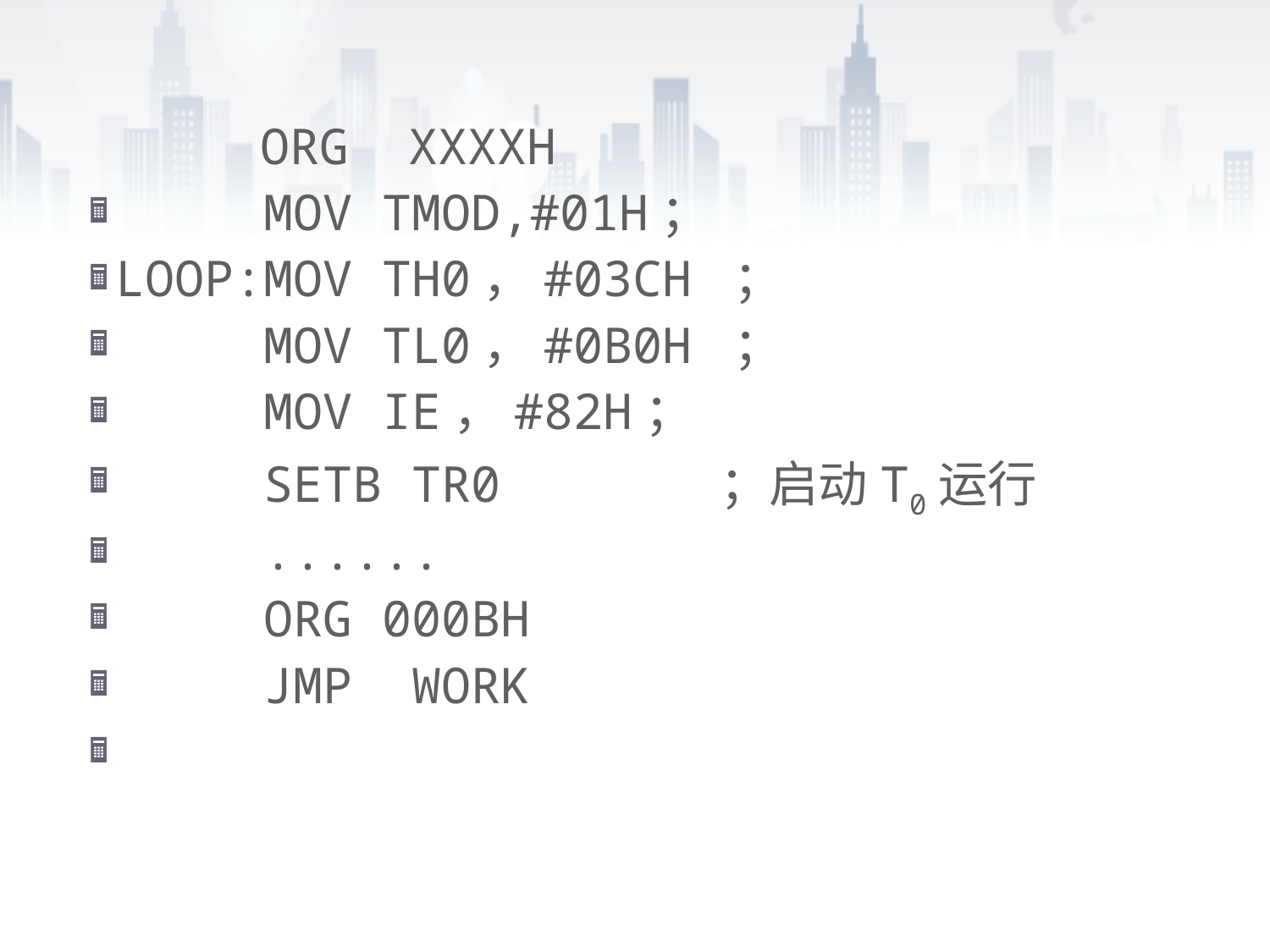

ORG  XXXXH
     MOV TMOD,#01H；
LOOP:MOV TH0，#03CH ；
     MOV TL0，#0B0H ；
     MOV IE，#82H；
     SETB TR0       ；启动T0运行
     ......
     ORG 000BH
     JMP  WORK